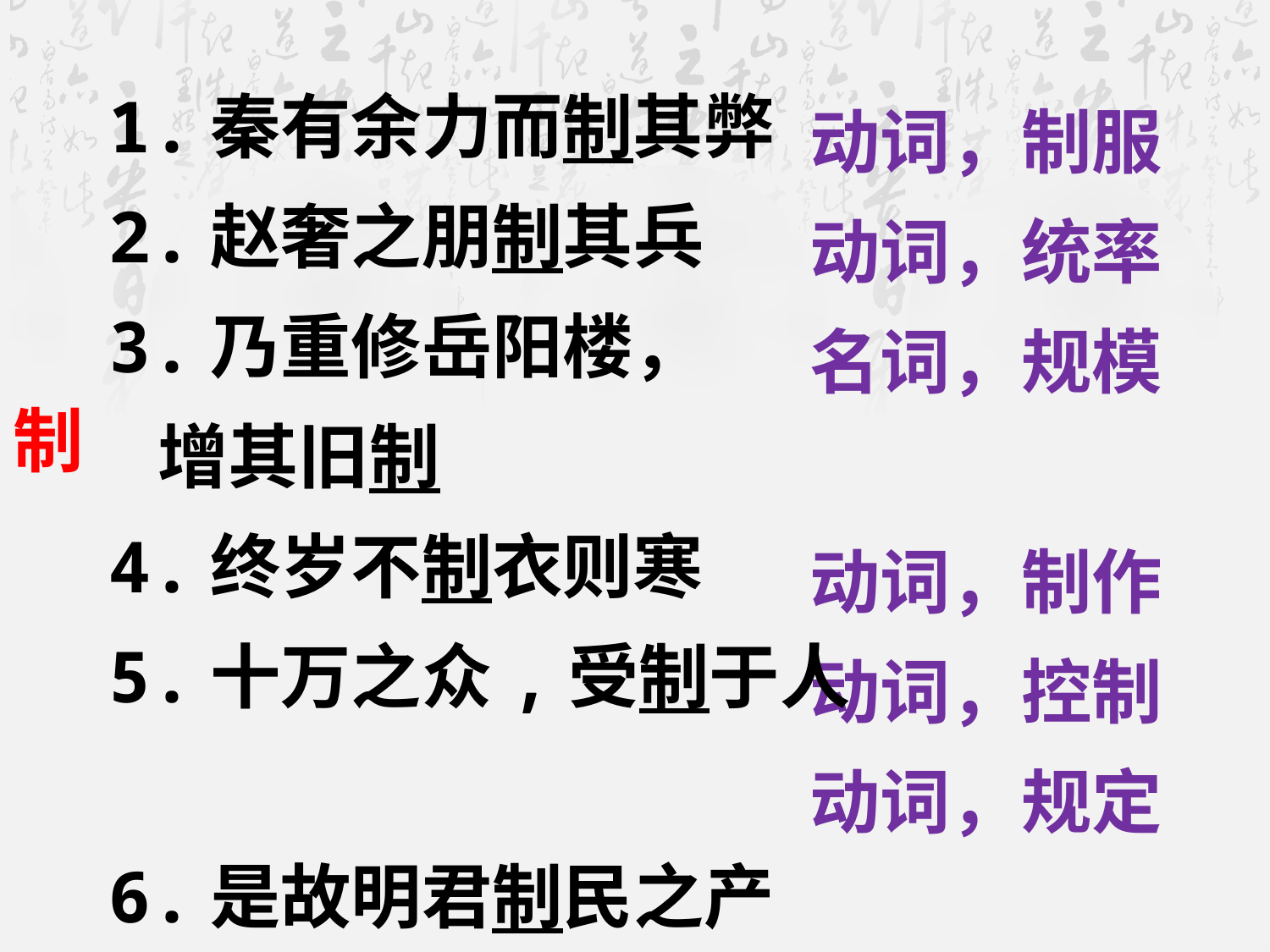

1.秦有余力而制其弊
2.赵奢之朋制其兵
3.乃重修岳阳楼，
  增其旧制
4.终岁不制衣则寒
5.十万之众,受制于人
6.是故明君制民之产
动词，制服
动词，统率
名词，规模

动词，制作
动词，控制
动词，规定
制